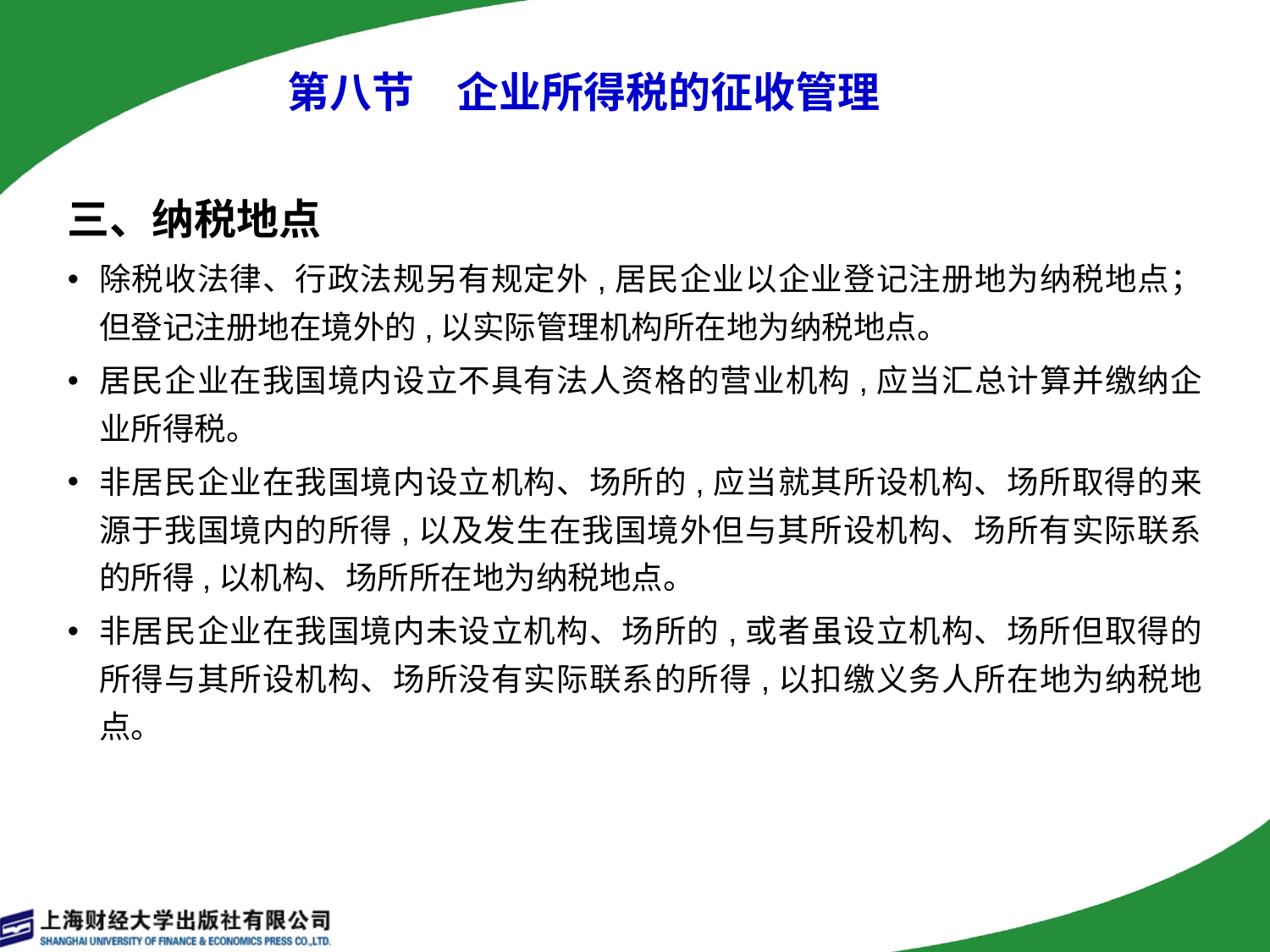

# 第八节　企业所得税的征收管理
三、纳税地点
除税收法律、行政法规另有规定外,居民企业以企业登记注册地为纳税地点；但登记注册地在境外的,以实际管理机构所在地为纳税地点。
居民企业在我国境内设立不具有法人资格的营业机构,应当汇总计算并缴纳企业所得税。
非居民企业在我国境内设立机构、场所的,应当就其所设机构、场所取得的来源于我国境内的所得,以及发生在我国境外但与其所设机构、场所有实际联系的所得,以机构、场所所在地为纳税地点。
非居民企业在我国境内未设立机构、场所的,或者虽设立机构、场所但取得的所得与其所设机构、场所没有实际联系的所得,以扣缴义务人所在地为纳税地点。